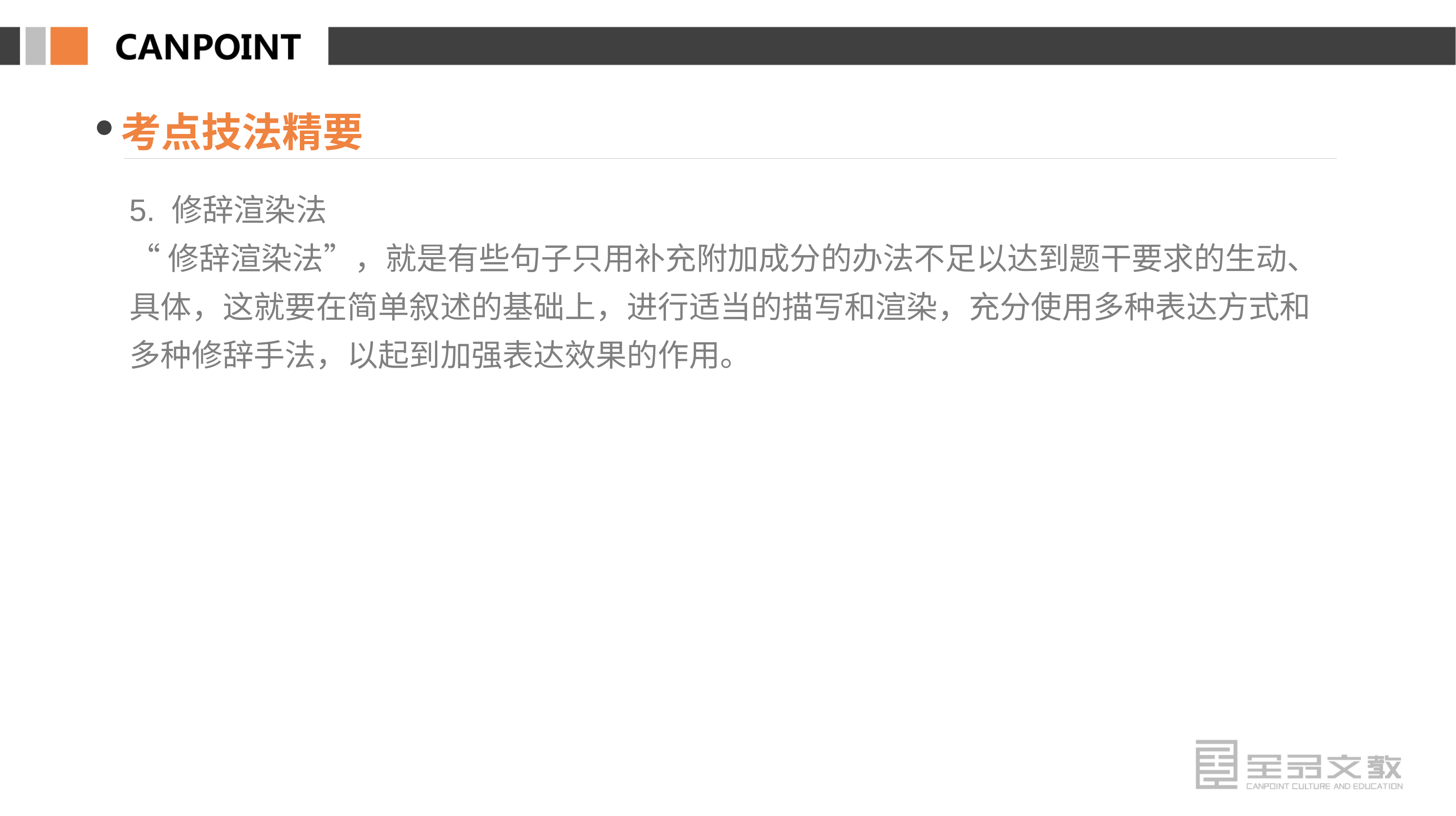

考点技法精要

5. 修辞渲染法
“修辞渲染法”，就是有些句子只用补充附加成分的办法不足以达到题干要求的生动、具体，这就要在简单叙述的基础上，进行适当的描写和渲染，充分使用多种表达方式和多种修辞手法，以起到加强表达效果的作用。